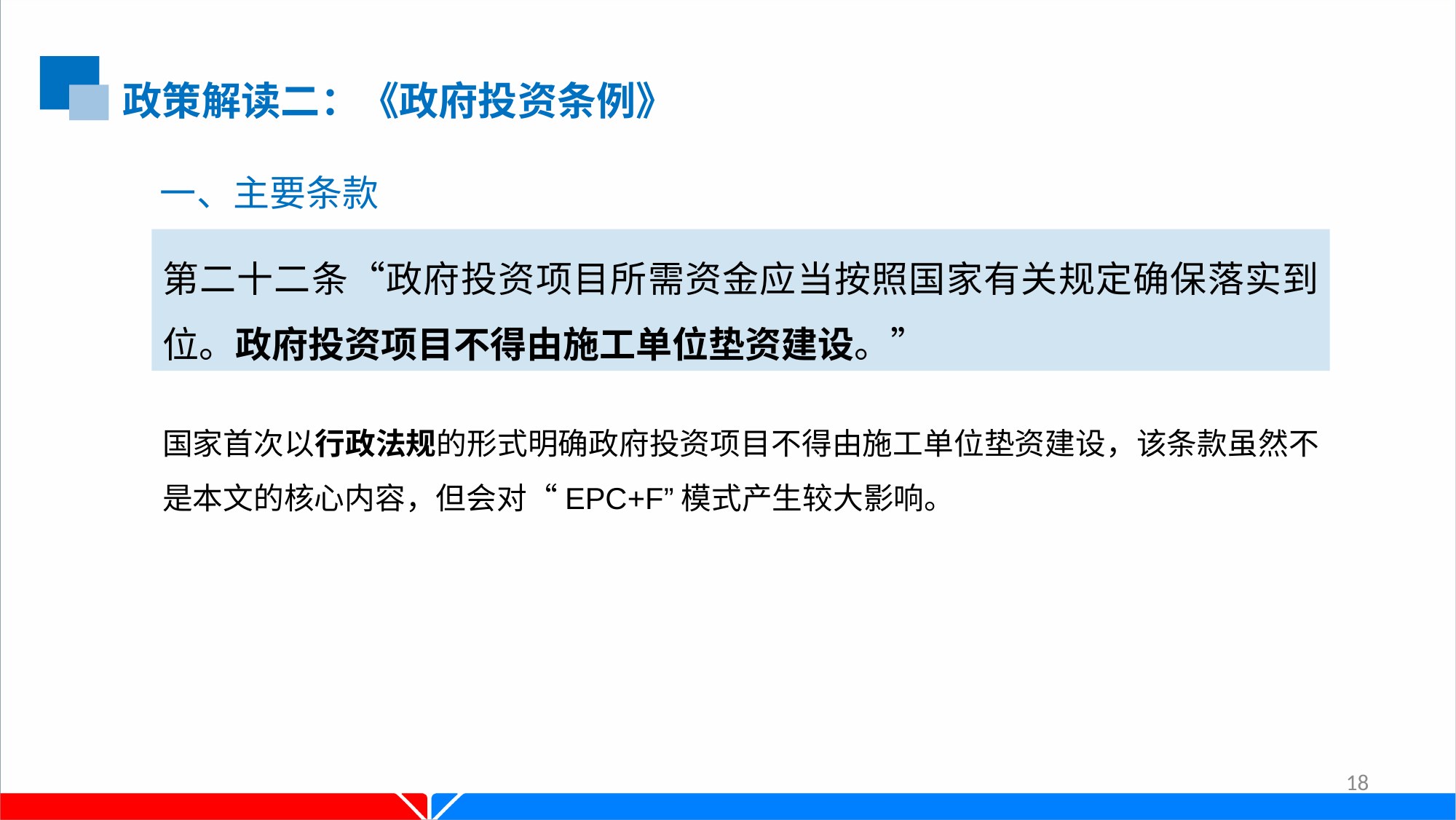

政策解读二：《政府投资条例》

一、主要条款
第二十二条“政府投资项目所需资金应当按照国家有关规定确保落实到位。政府投资项目不得由施工单位垫资建设。”
国家首次以行政法规的形式明确政府投资项目不得由施工单位垫资建设，该条款虽然不是本文的核心内容，但会对“EPC+F”模式产生较大影响。
18